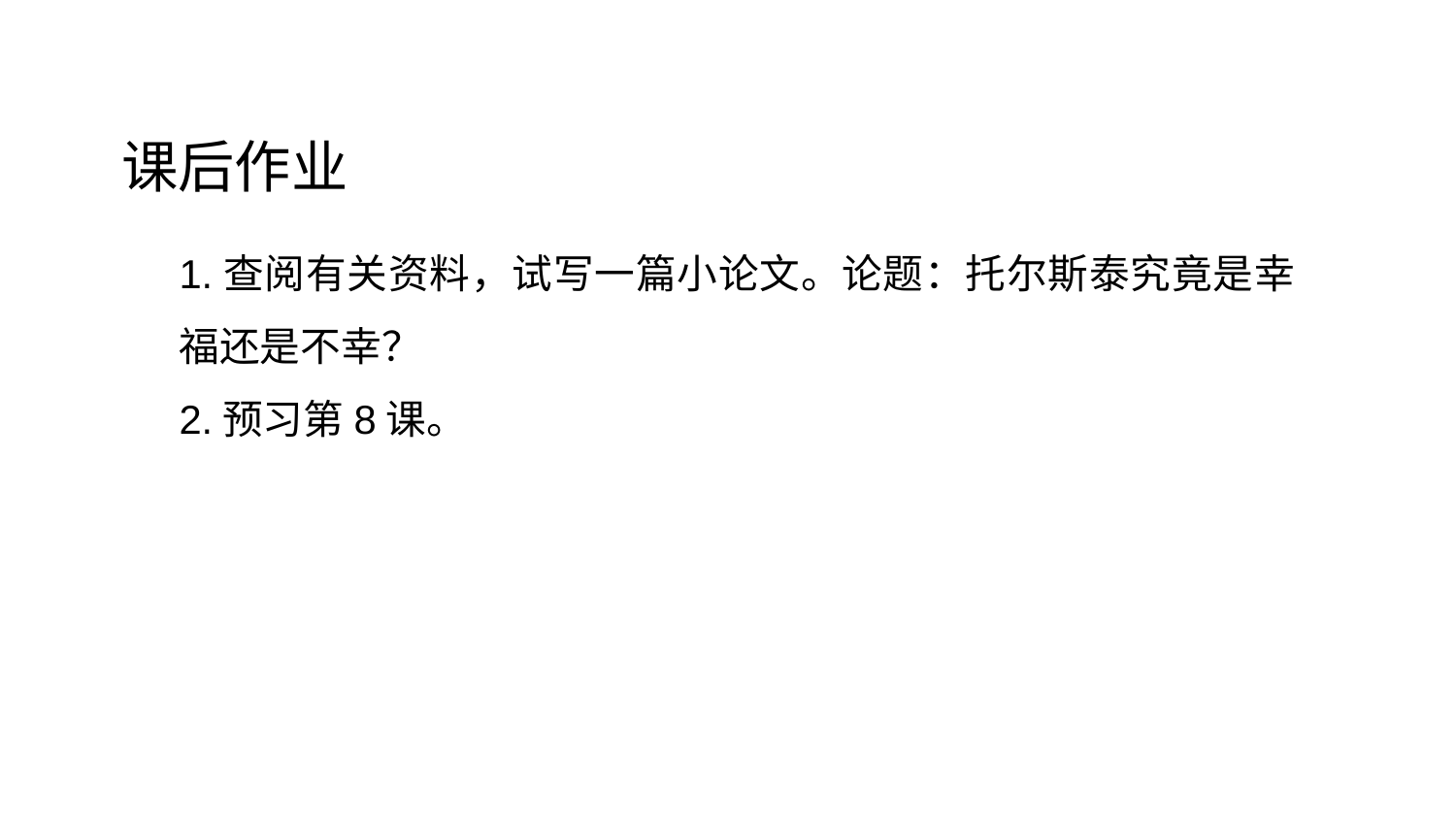

课后作业
1.查阅有关资料，试写一篇小论文。论题：托尔斯泰究竟是幸福还是不幸？
2.预习第8课。